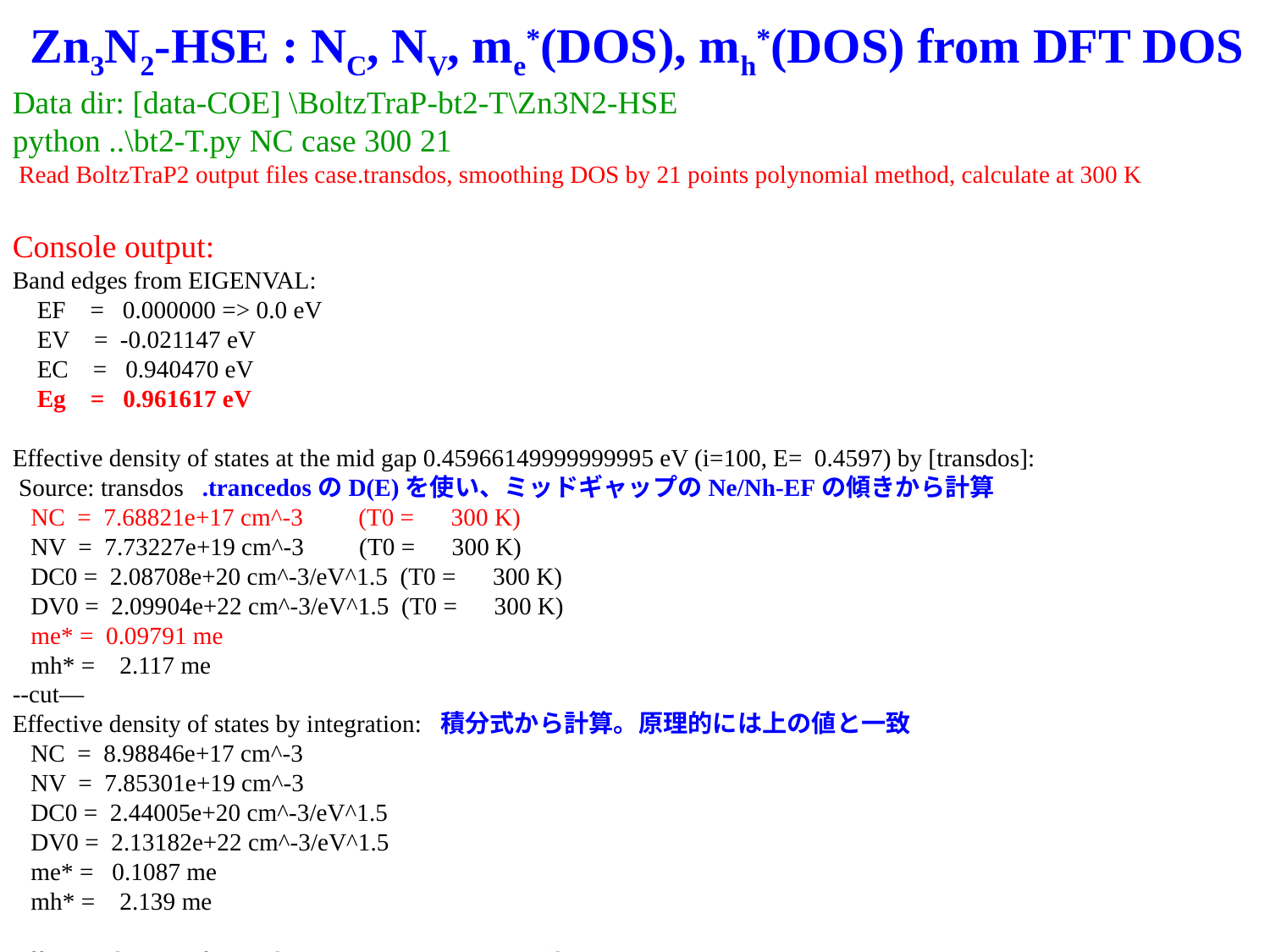

# Zn3N2-HSE : NC, NV, me*(DOS), mh*(DOS) from DFT DOS
Data dir: [data-COE] \BoltzTraP-bt2-T\Zn3N2-HSE
python ..\bt2-T.py NC case 300 21
 Read BoltzTraP2 output files case.transdos, smoothing DOS by 21 points polynomial method, calculate at 300 K

Console output:
Band edges from EIGENVAL:
    EF    =   0.000000 => 0.0 eV
    EV    =  -0.021147 eV
    EC    =   0.940470 eV
    Eg    =   0.961617 eV

Effective density of states at the mid gap 0.45966149999999995 eV (i=100, E=  0.4597) by [transdos]:
 Source: transdos   .trancedosのD(E)を使い、ミッドギャップのNe/Nh-EFの傾きから計算
   NC  =  7.68821e+17 cm^-3         (T0 =      300 K)
   NV  =  7.73227e+19 cm^-3         (T0 =      300 K)
   DC0 =  2.08708e+20 cm^-3/eV^1.5  (T0 =      300 K)
   DV0 =  2.09904e+22 cm^-3/eV^1.5  (T0 =      300 K)
   me* =  0.09791 me
   mh* =    2.117 me
--cut—
Effective density of states by integration:  積分式から計算。原理的には上の値と一致
   NC  =  8.98846e+17 cm^-3
   NV  =  7.85301e+19 cm^-3
   DC0 =  2.44005e+20 cm^-3/eV^1.5
   DV0 =  2.13182e+22 cm^-3/eV^1.5
   me* =   0.1087 me
   mh* =    2.139 me

Effective density of states by integrating VASP DOS (do not trust):
   NC  =  2.14321e+16 cm^-3 　DOSCARから積分式で計算
   NV  =  8.21898e+19 cm^-3
--cut—
Effective density of states by integrating trace DOS (do not trust):
   NC  =  1.79302e+18 cm^-3　.traceから積分式で計算しているので、2つ目の結果と同じ
   NV  =  1.51853e+20 cm^-3